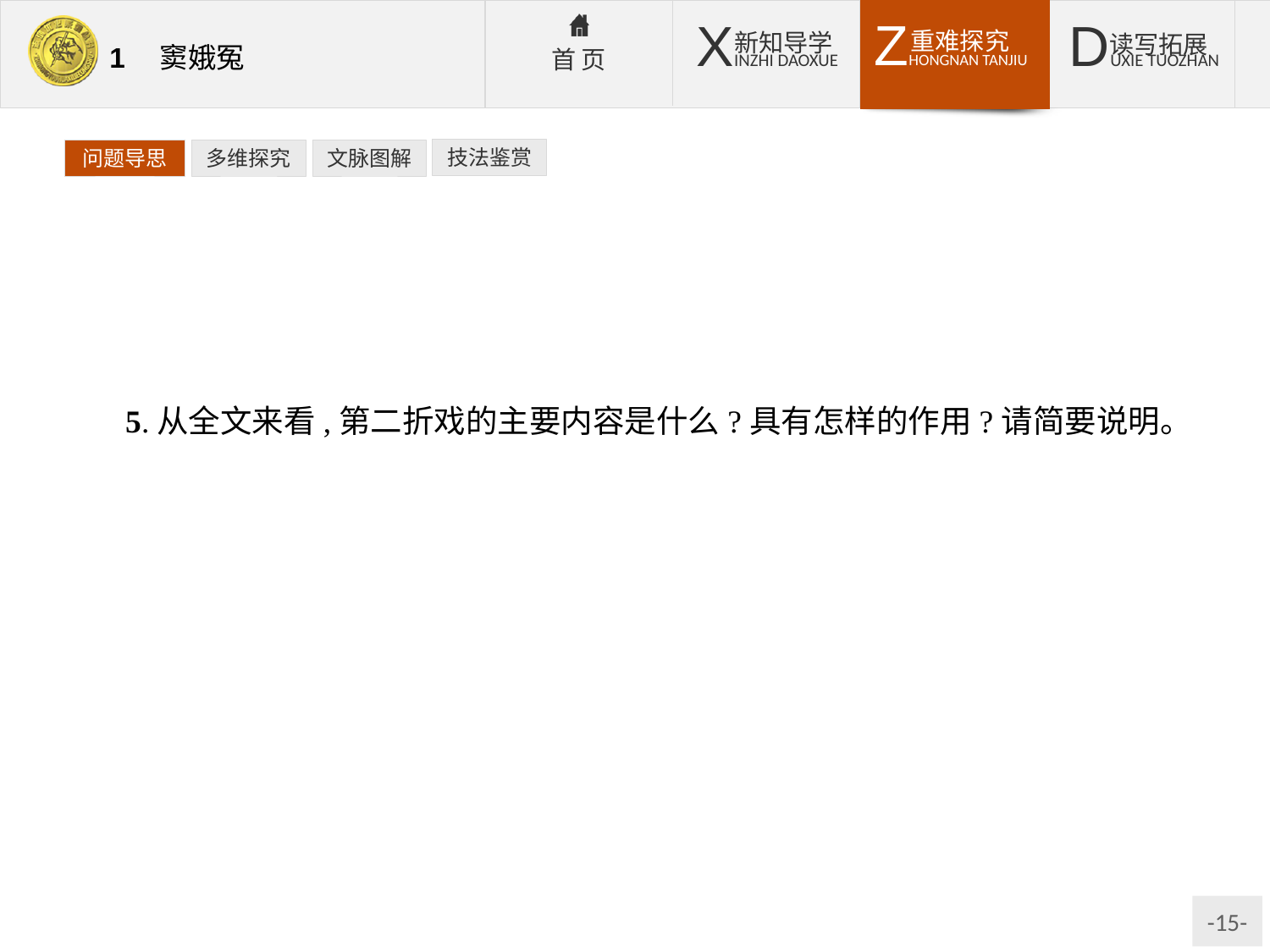

技法鉴赏
问题导思
多维探究
文脉图解
5.从全文来看,第二折戏的主要内容是什么?具有怎样的作用?请简要说明。
提示:第二折是戏剧冲突的发展。张驴儿为达到霸占窦娥的目的,本想药死蔡婆,不料药死了父亲,使戏剧情节陡转;而昏官桃杌不察实情,将窦娥屈打成招,判为死罪,为第三折高潮的到来作铺垫。